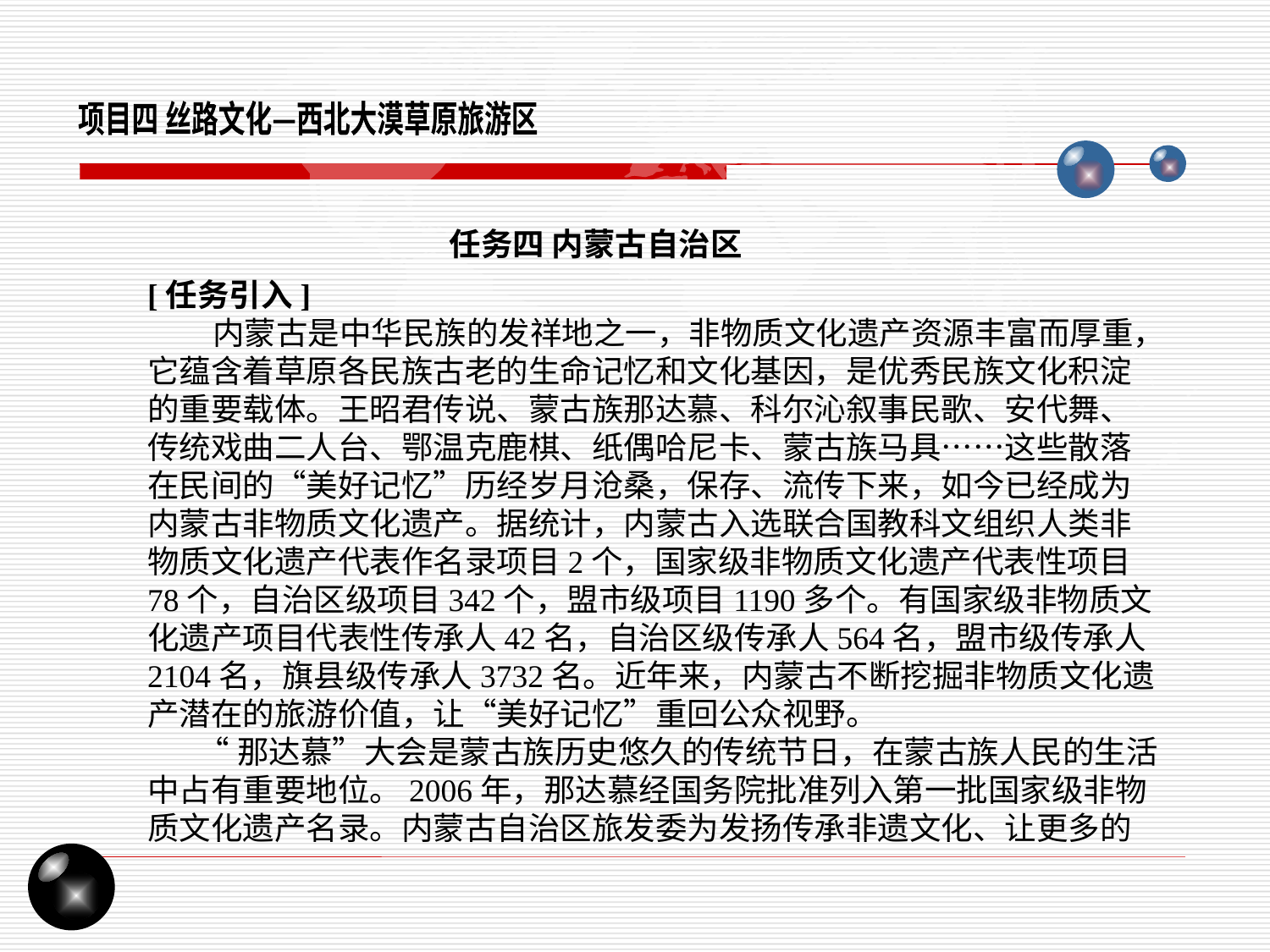

项目四 丝路文化—西北大漠草原旅游区
任务四 内蒙古自治区
[任务引入]
        内蒙古是中华民族的发祥地之一，非物质文化遗产资源丰富而厚重，它蕴含着草原各民族古老的生命记忆和文化基因，是优秀民族文化积淀的重要载体。王昭君传说、蒙古族那达慕、科尔沁叙事民歌、安代舞、传统戏曲二人台、鄂温克鹿棋、纸偶哈尼卡、蒙古族马具……这些散落在民间的“美好记忆”历经岁月沧桑，保存、流传下来，如今已经成为内蒙古非物质文化遗产。据统计，内蒙古入选联合国教科文组织人类非物质文化遗产代表作名录项目2个，国家级非物质文化遗产代表性项目78个，自治区级项目342个，盟市级项目1190多个。有国家级非物质文化遗产项目代表性传承人42名，自治区级传承人564名，盟市级传承人2104名，旗县级传承人3732名。近年来，内蒙古不断挖掘非物质文化遗产潜在的旅游价值，让“美好记忆”重回公众视野。
       “那达慕”大会是蒙古族历史悠久的传统节日，在蒙古族人民的生活中占有重要地位。2006年，那达慕经国务院批准列入第一批国家级非物质文化遗产名录。内蒙古自治区旅发委为发扬传承非遗文化、让更多的